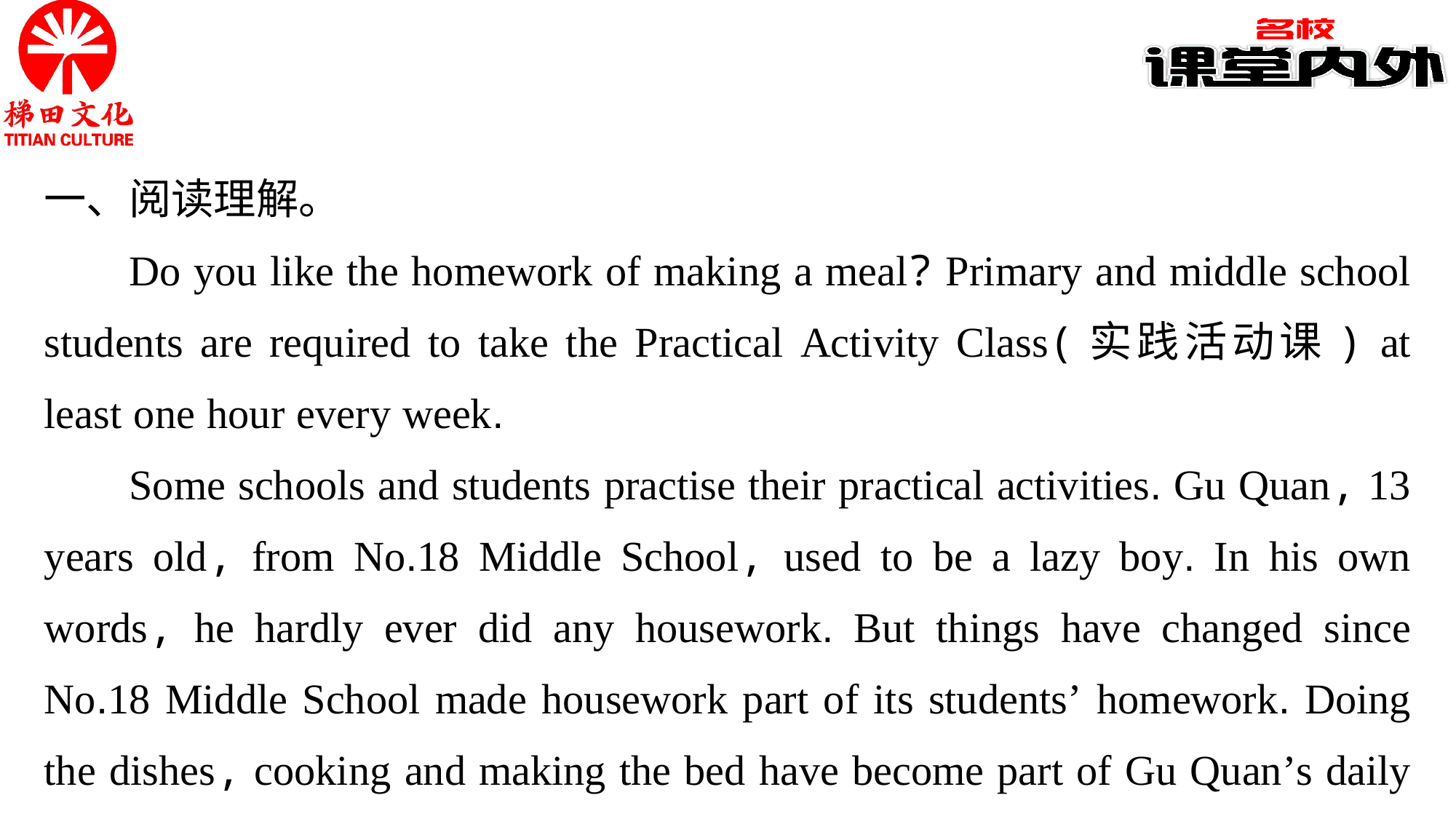

一、阅读理解。
Do you like the homework of making a meal? Primary and middle school students are required to take the Practical Activity Class(实践活动课) at least one hour every week.
Some schools and students practise their practical activities. Gu Quan, 13 years old, from No.18 Middle School, used to be a lazy boy. In his own words, he hardly ever did any housework. But things have changed since No.18 Middle School made housework part of its students’ homework. Doing the dishes, cooking and making the bed have become part of Gu Quan’s daily life.